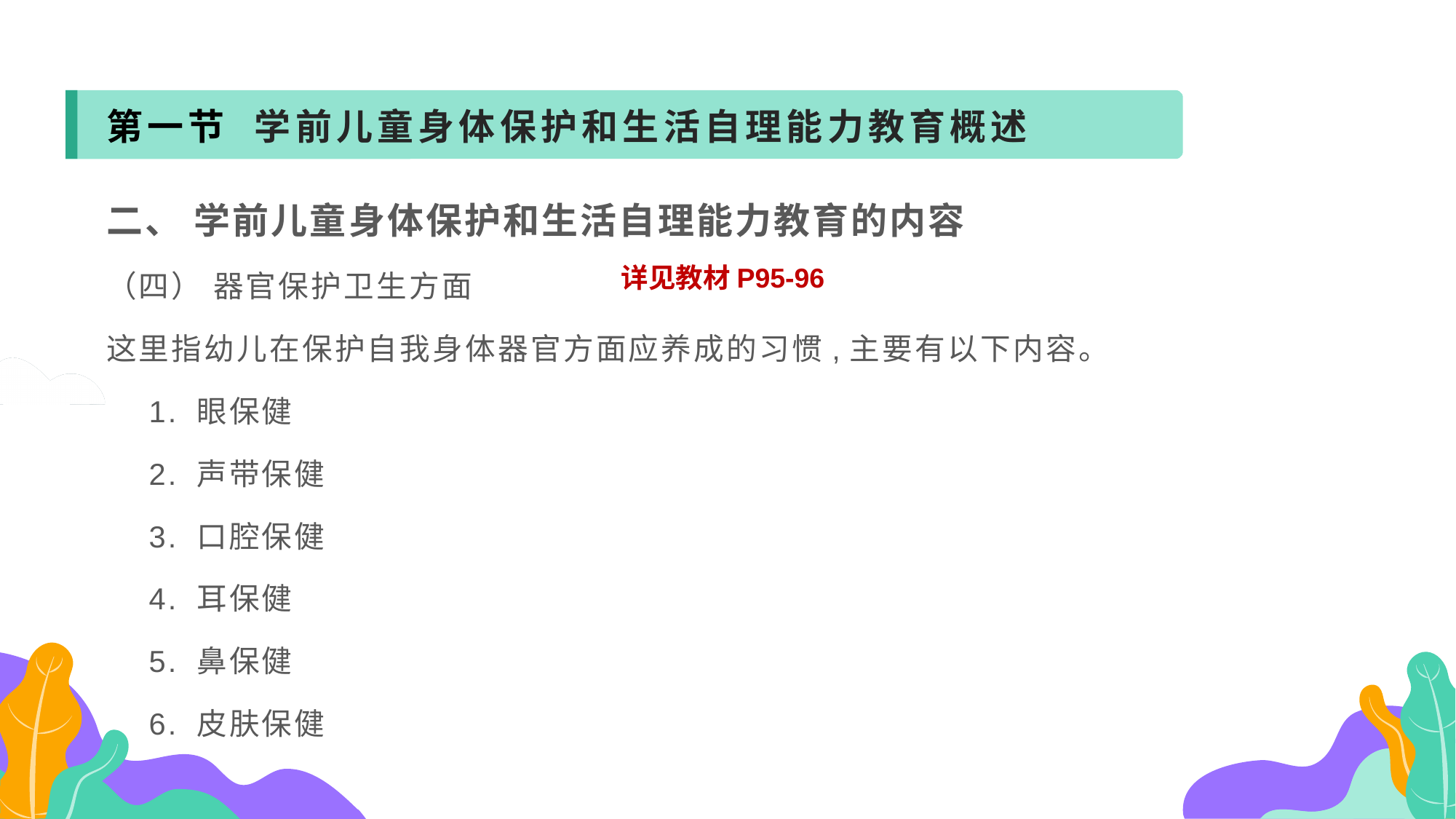

第一节  学前儿童身体保护和生活自理能力教育概述
二、 学前儿童身体保护和生活自理能力教育的内容
（四） 器官保护卫生方面
这里指幼儿在保护自我身体器官方面应养成的习惯,主要有以下内容。
    1. 眼保健
    2. 声带保健
    3. 口腔保健
    4. 耳保健
    5. 鼻保健
    6. 皮肤保健
详见教材P95-96